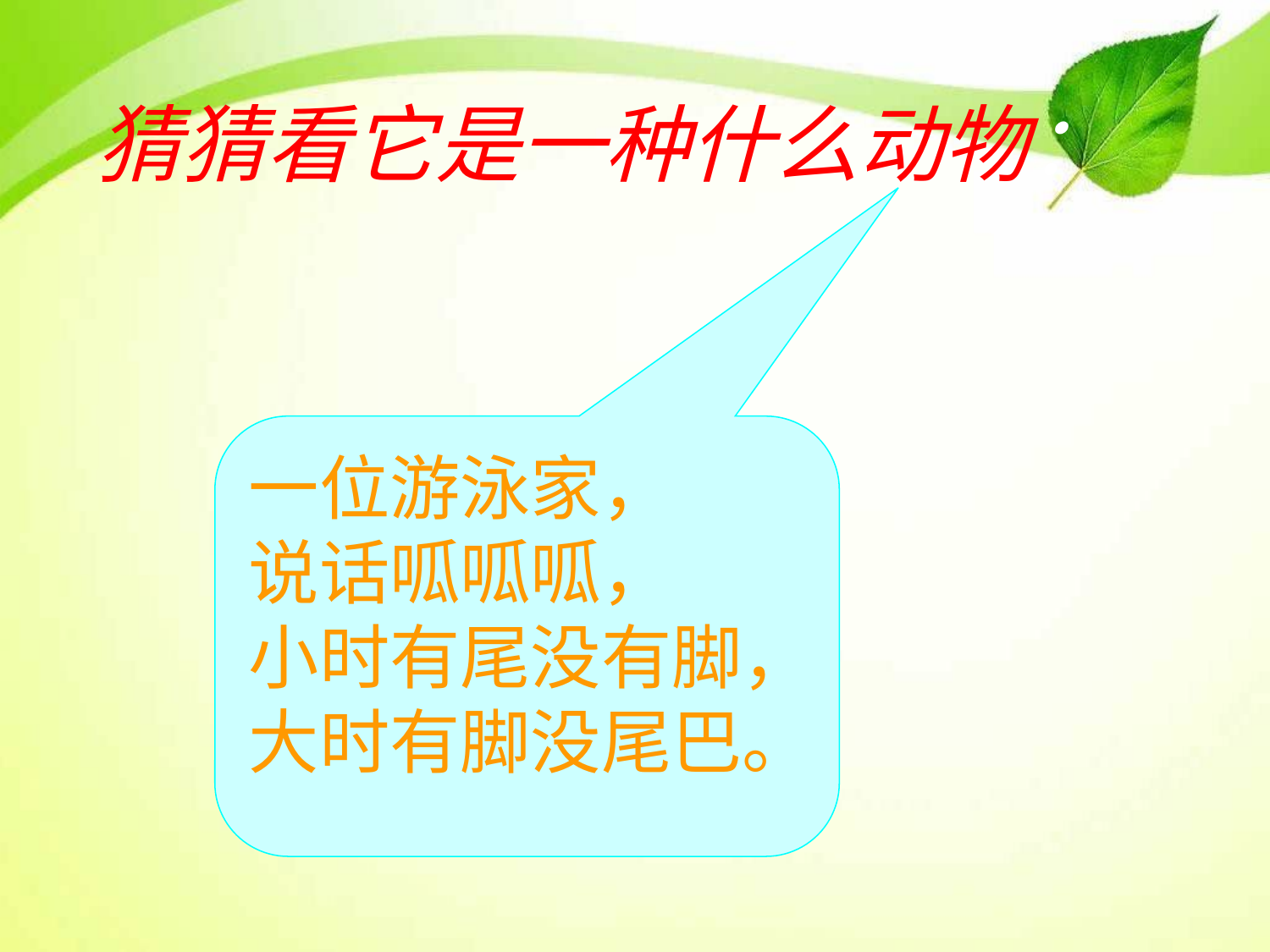

猜猜看它是一种什么动物：
一位游泳家，
说话呱呱呱，
小时有尾没有脚，大时有脚没尾巴。